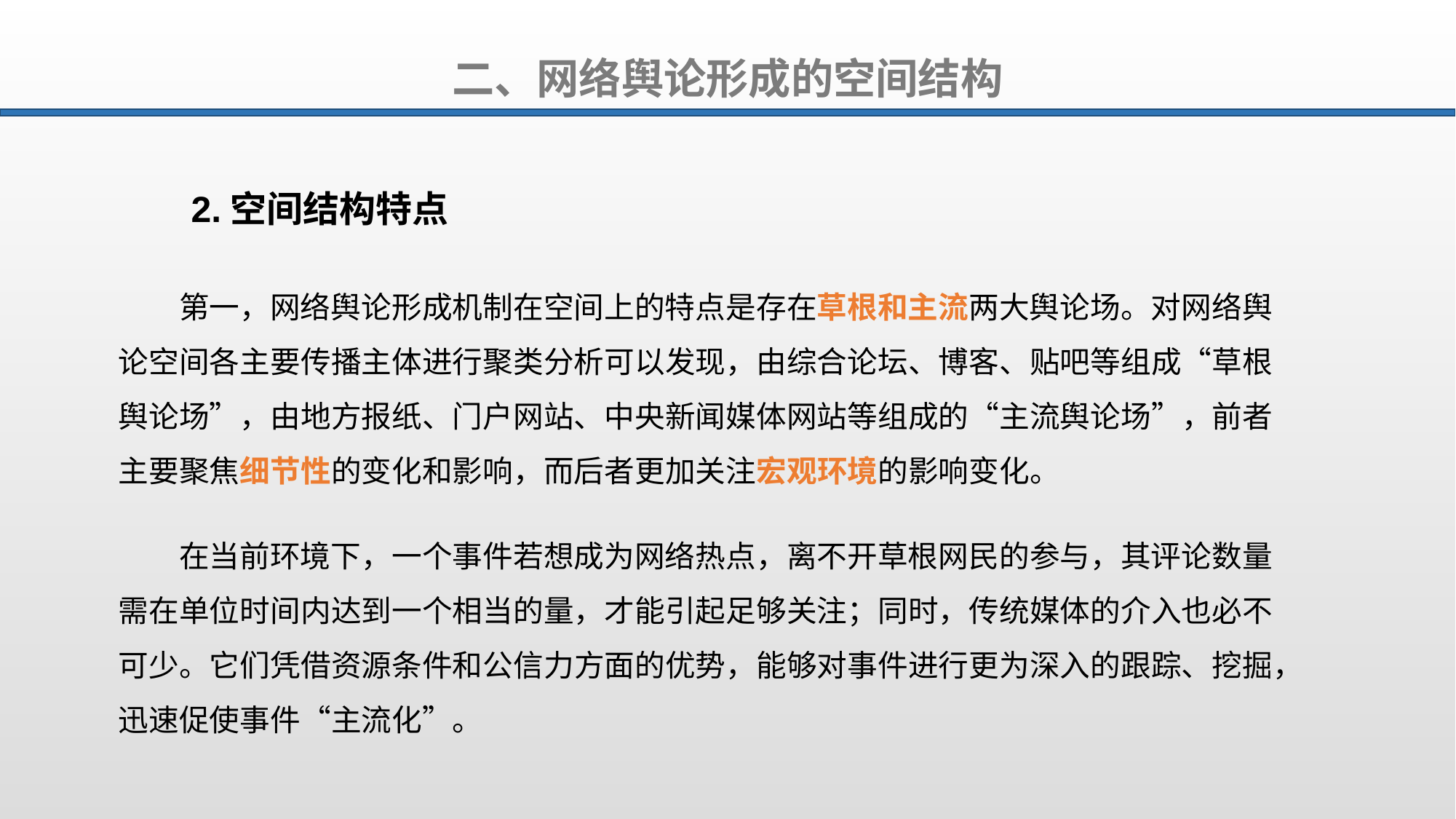

二、网络舆论形成的空间结构

2.空间结构特点
第一，网络舆论形成机制在空间上的特点是存在草根和主流两大舆论场。对网络舆论空间各主要传播主体进行聚类分析可以发现，由综合论坛、博客、贴吧等组成“草根舆论场”，由地方报纸、门户网站、中央新闻媒体网站等组成的“主流舆论场”，前者主要聚焦细节性的变化和影响，而后者更加关注宏观环境的影响变化。
在当前环境下，一个事件若想成为网络热点，离不开草根网民的参与，其评论数量需在单位时间内达到一个相当的量，才能引起足够关注；同时，传统媒体的介入也必不可少。它们凭借资源条件和公信力方面的优势，能够对事件进行更为深入的跟踪、挖掘，迅速促使事件“主流化”。